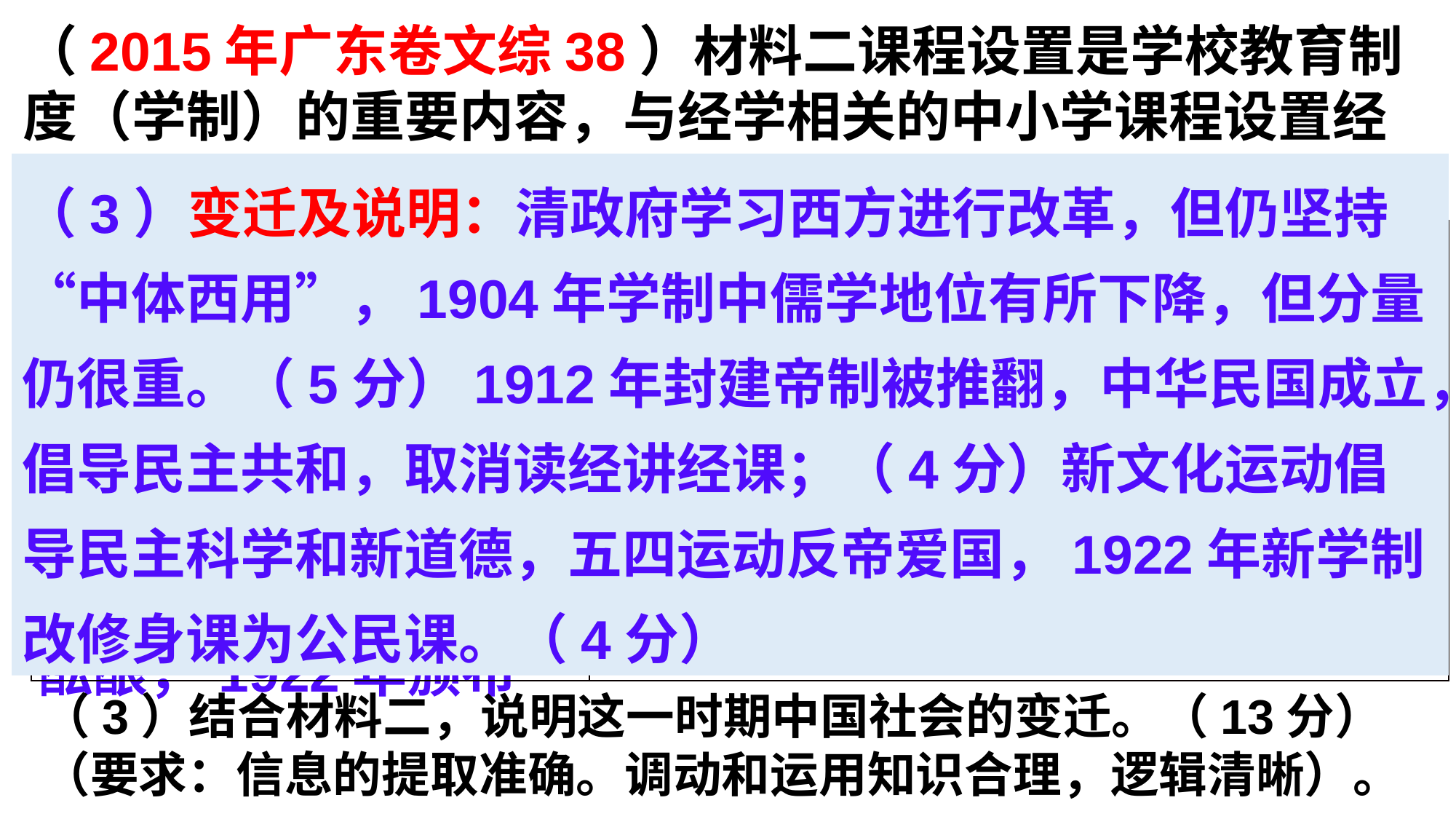

（2015年广东卷文综38）材料二课程设置是学校教育制度（学制）的重要内容，与经学相关的中小学课程设置经历了如下变化。
（3）变迁及说明：清政府学习西方进行改革，但仍坚持“中体西用”，1904年学制中儒学地位有所下降，但分量仍很重。（5分）1912年封建帝制被推翻，中华民国成立，倡导民主共和，取消读经讲经课；（4分）新文化运动倡导民主科学和新道德，五四运动反帝爱国，1922年新学制改修身课为公民课。（4分）
| 癸卯学制1904年颁布 | 读经讲经课和修身课（讲授伦理道德）只是必修课程中的两门，但份量仍很重。 |
| --- | --- |
| 壬子癸丑学制1912－1913年颁布 | 取消读经讲经课 |
| 壬戊学制1915年开始酝酿，1922年颁布 | 修身课改为公民课 |
（3）结合材料二，说明这一时期中国社会的变迁。（13分）（要求：信息的提取准确。调动和运用知识合理，逻辑清晰）。